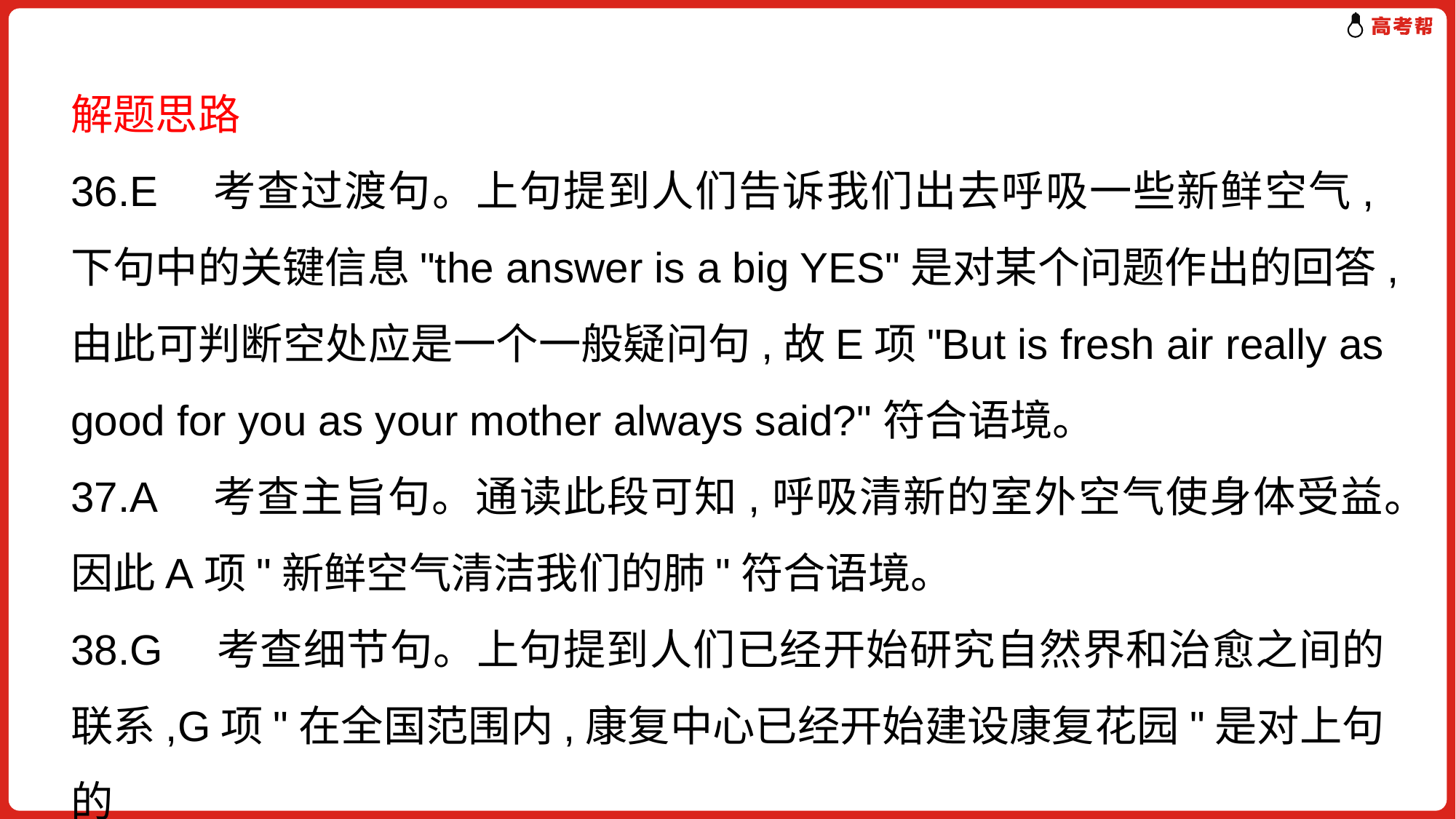

解题思路
36.E　考查过渡句。上句提到人们告诉我们出去呼吸一些新鲜空气,下句中的关键信息"the answer is a big YES"是对某个问题作出的回答,由此可判断空处应是一个一般疑问句,故E项"But is fresh air really as good for you as your mother always said?"符合语境。
37.A　考查主旨句。通读此段可知,呼吸清新的室外空气使身体受益。因此A项"新鲜空气清洁我们的肺"符合语境。
38.G　考查细节句。上句提到人们已经开始研究自然界和治愈之间的联系,G项"在全国范围内,康复中心已经开始建设康复花园"是对上句的